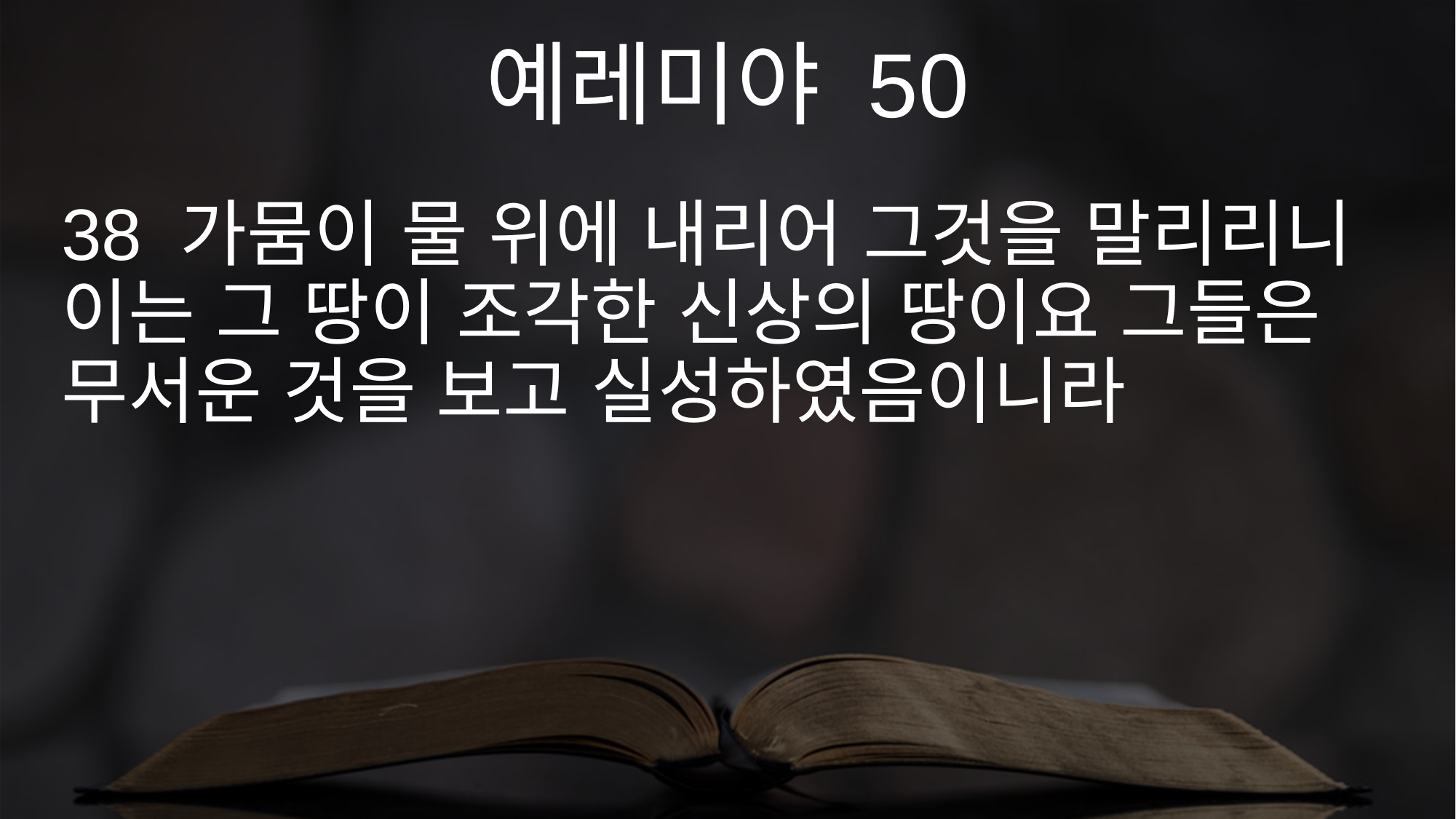

예레미야 50
38 가뭄이 물 위에 내리어 그것을 말리리니 이는 그 땅이 조각한 신상의 땅이요 그들은 무서운 것을 보고 실성하였음이니라